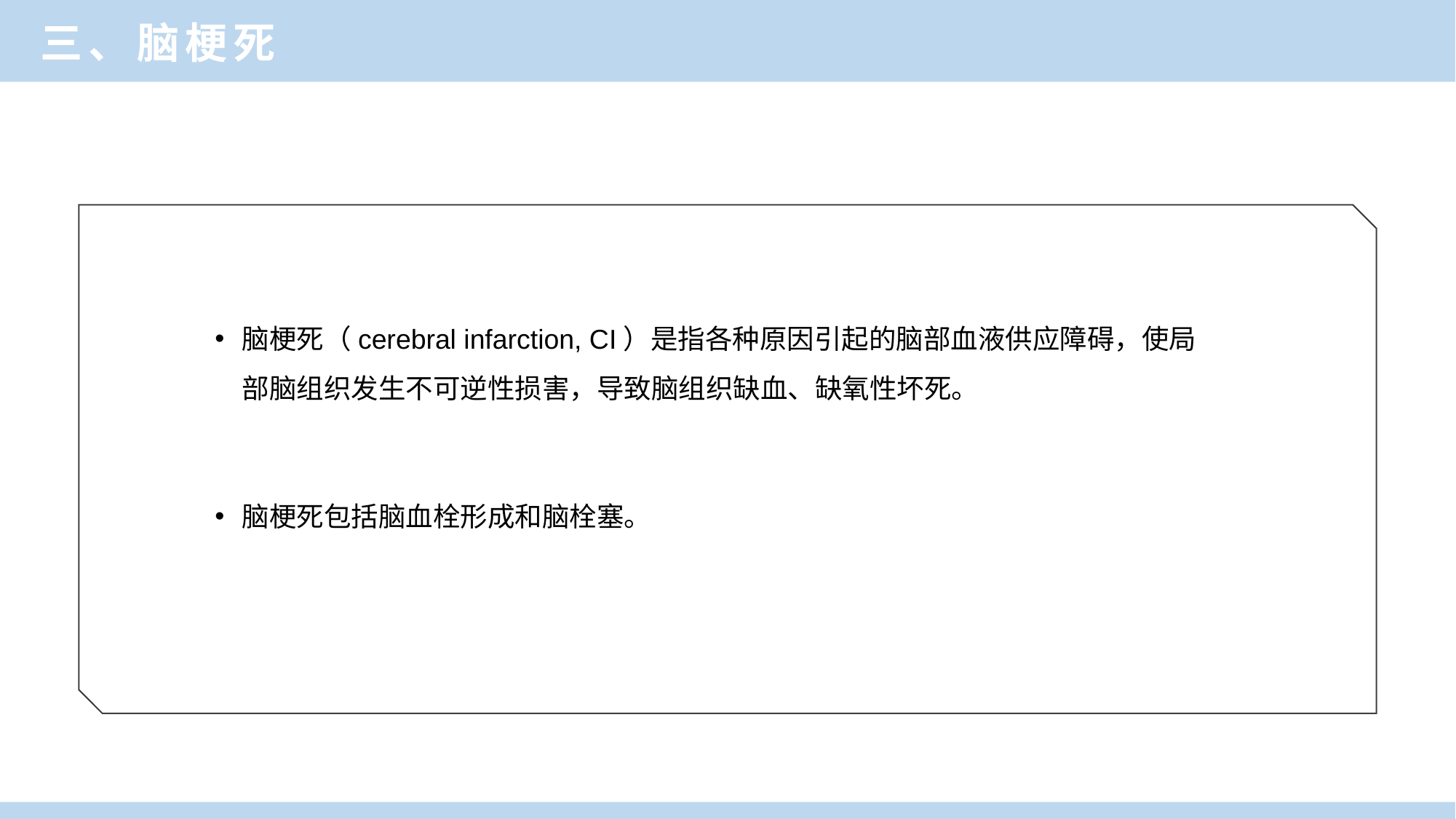

三、脑梗死

脑梗死（cerebral infarction, CI）是指各种原因引起的脑部血液供应障碍，使局部脑组织发生不可逆性损害，导致脑组织缺血、缺氧性坏死。

脑梗死包括脑血栓形成和脑栓塞。